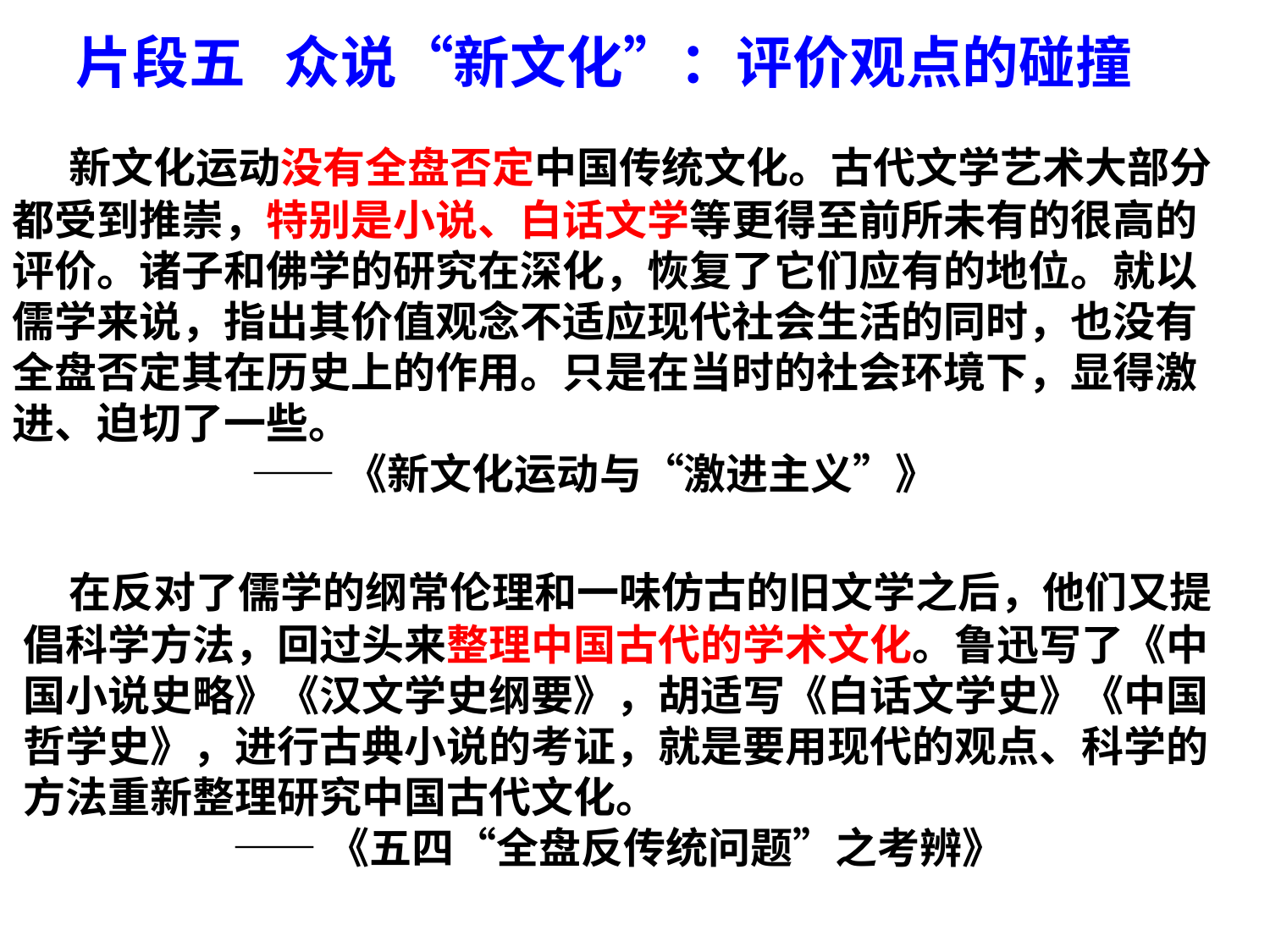

片段五   众说“新文化”：评价观点的碰撞
    新文化运动没有全盘否定中国传统文化。古代文学艺术大部分都受到推崇，特别是小说、白话文学等更得至前所未有的很高的评价。诸子和佛学的研究在深化，恢复了它们应有的地位。就以儒学来说，指出其价值观念不适应现代社会生活的同时，也没有全盘否定其在历史上的作用。只是在当时的社会环境下，显得激进、迫切了一些。
                         ——《新文化运动与“激进主义”》
   在反对了儒学的纲常伦理和一味仿古的旧文学之后，他们又提倡科学方法，回过头来整理中国古代的学术文化。鲁迅写了《中国小说史略》《汉文学史纲要》，胡适写《白话文学史》《中国哲学史》，进行古典小说的考证，就是要用现代的观点、科学的方法重新整理研究中国古代文化。
                      ——《五四“全盘反传统问题”之考辨》